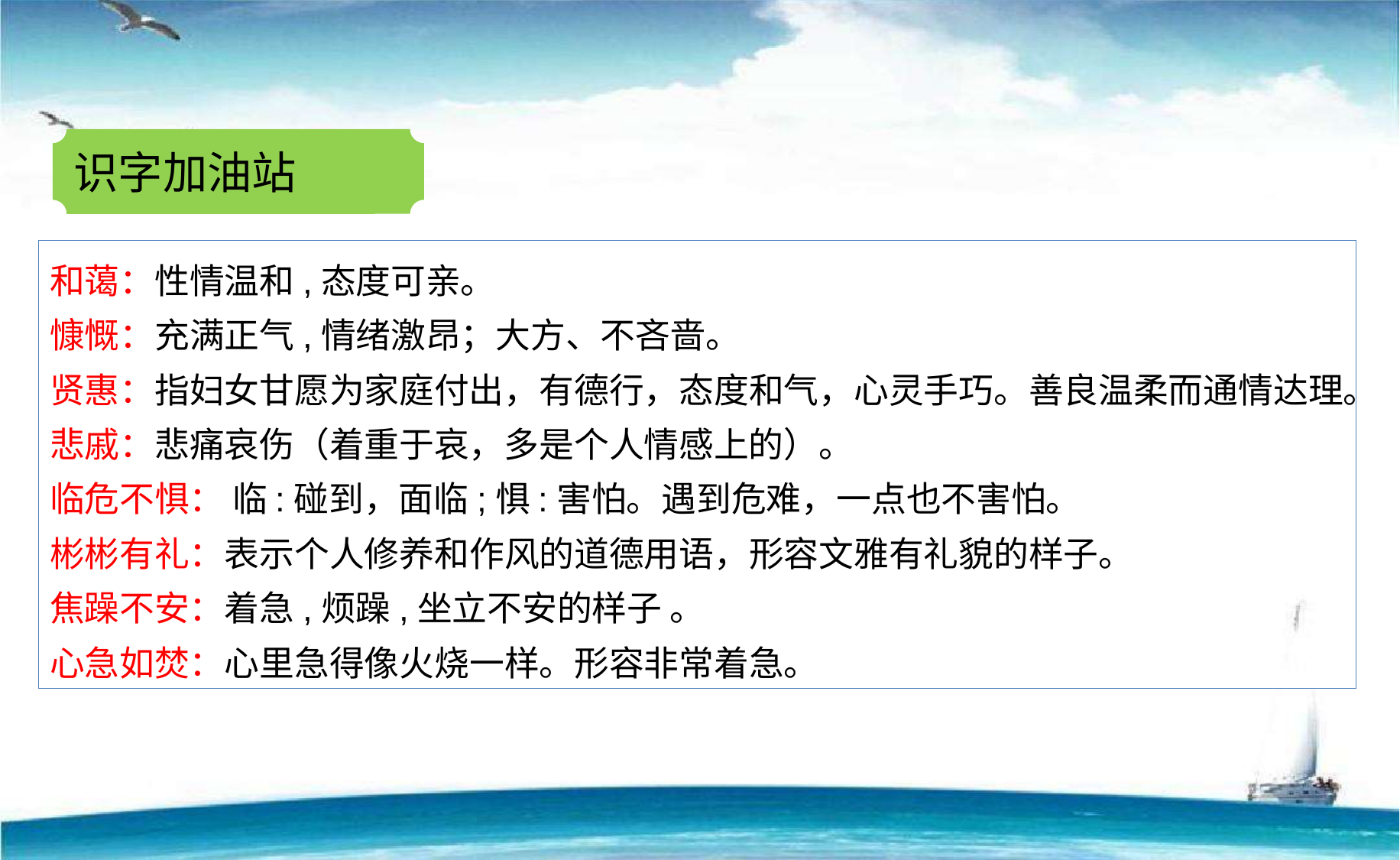

识字加油站

和蔼：性情温和,态度可亲。
慷慨：充满正气,情绪激昂；大方、不吝啬。
贤惠：指妇女甘愿为家庭付出，有德行，态度和气，心灵手巧。善良温柔而通情达理。
悲戚：悲痛哀伤（着重于哀，多是个人情感上的）。
临危不惧： 临:碰到，面临;惧:害怕。遇到危难，一点也不害怕。
彬彬有礼：表示个人修养和作风的道德用语，形容文雅有礼貌的样子。
焦躁不安：着急,烦躁,坐立不安的样子 。
心急如焚：心里急得像火烧一样。形容非常着急。